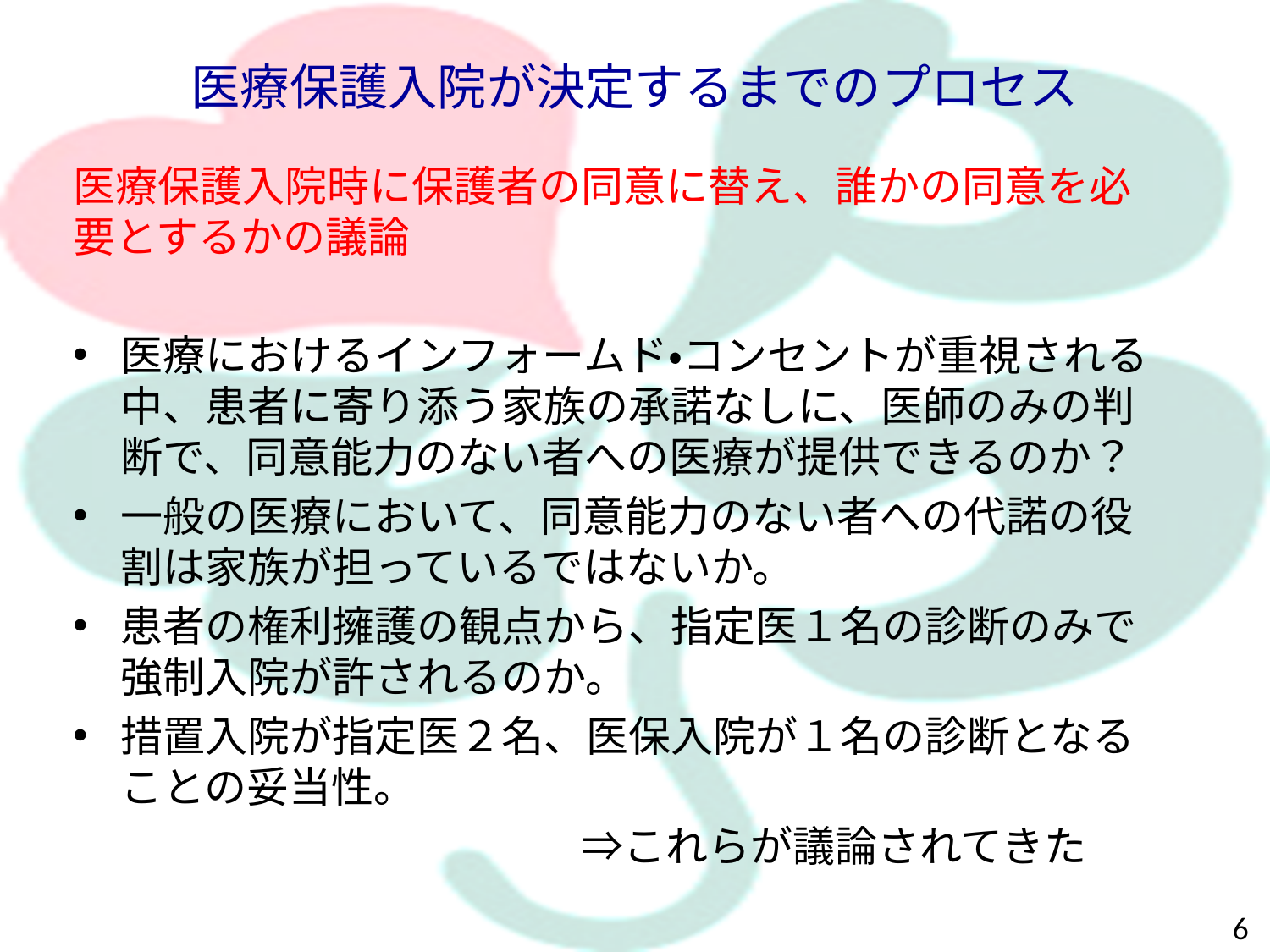

医療保護入院が決定するまでのプロセス

医療保護入院時に保護者の同意に替え、誰かの同意を必要とするかの議論

医療におけるインフォームド・コンセントが重視される中、患者に寄り添う家族の承諾なしに、医師のみの判断で、同意能力のない者への医療が提供できるのか？
一般の医療において、同意能力のない者への代諾の役割は家族が担っているではないか。
患者の権利擁護の観点から、指定医１名の診断のみで強制入院が許されるのか。
措置入院が指定医２名、医保入院が１名の診断となることの妥当性。
　　　　　　　　　　　　⇒これらが議論されてきた
6